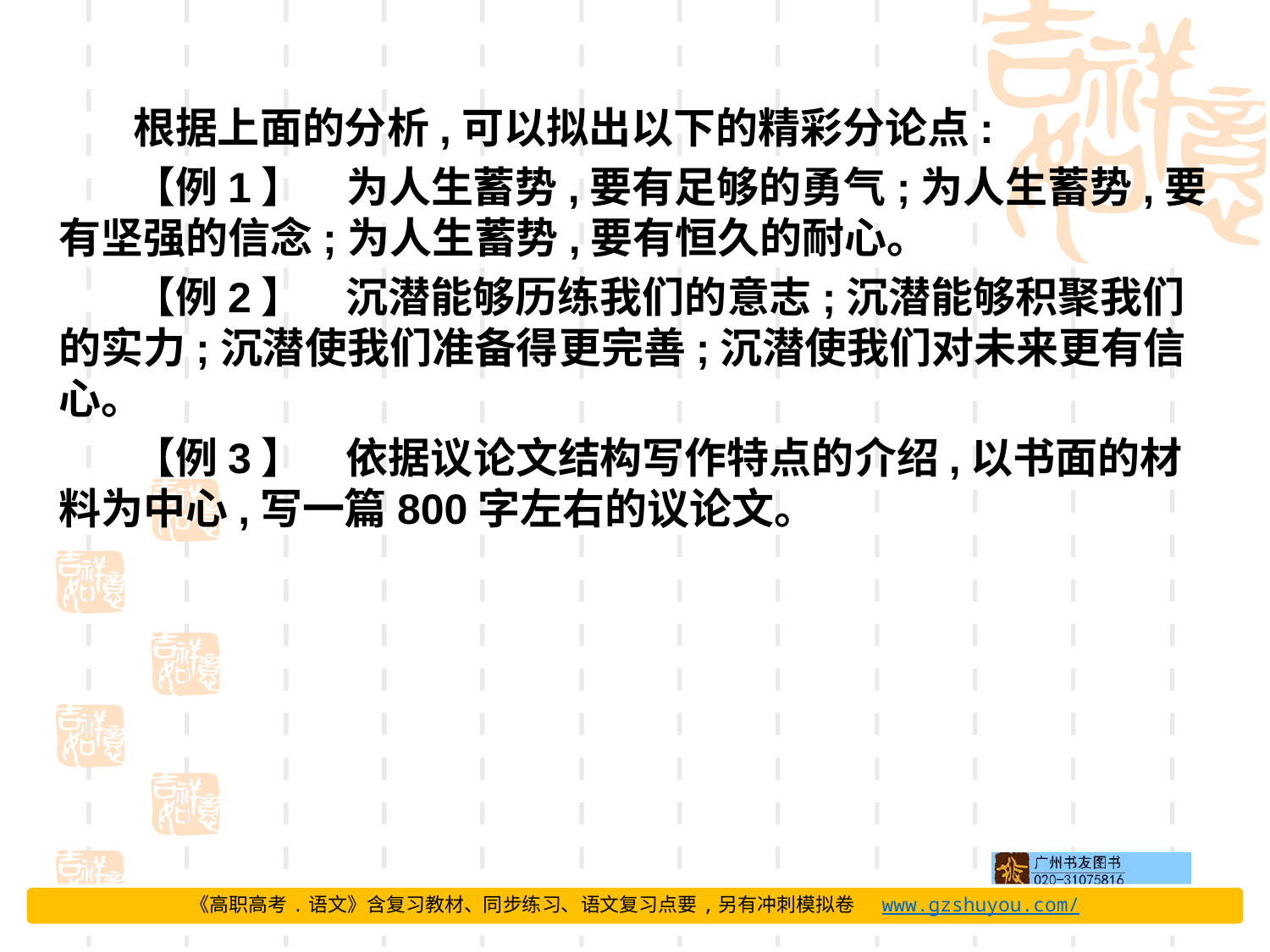

根据上面的分析,可以拟出以下的精彩分论点:
【例1】　为人生蓄势,要有足够的勇气;为人生蓄势,要有坚强的信念;为人生蓄势,要有恒久的耐心。
【例2】　沉潜能够历练我们的意志;沉潜能够积聚我们的实力;沉潜使我们准备得更完善;沉潜使我们对未来更有信心。
【例3】　依据议论文结构写作特点的介绍,以书面的材料为中心,写一篇800字左右的议论文。